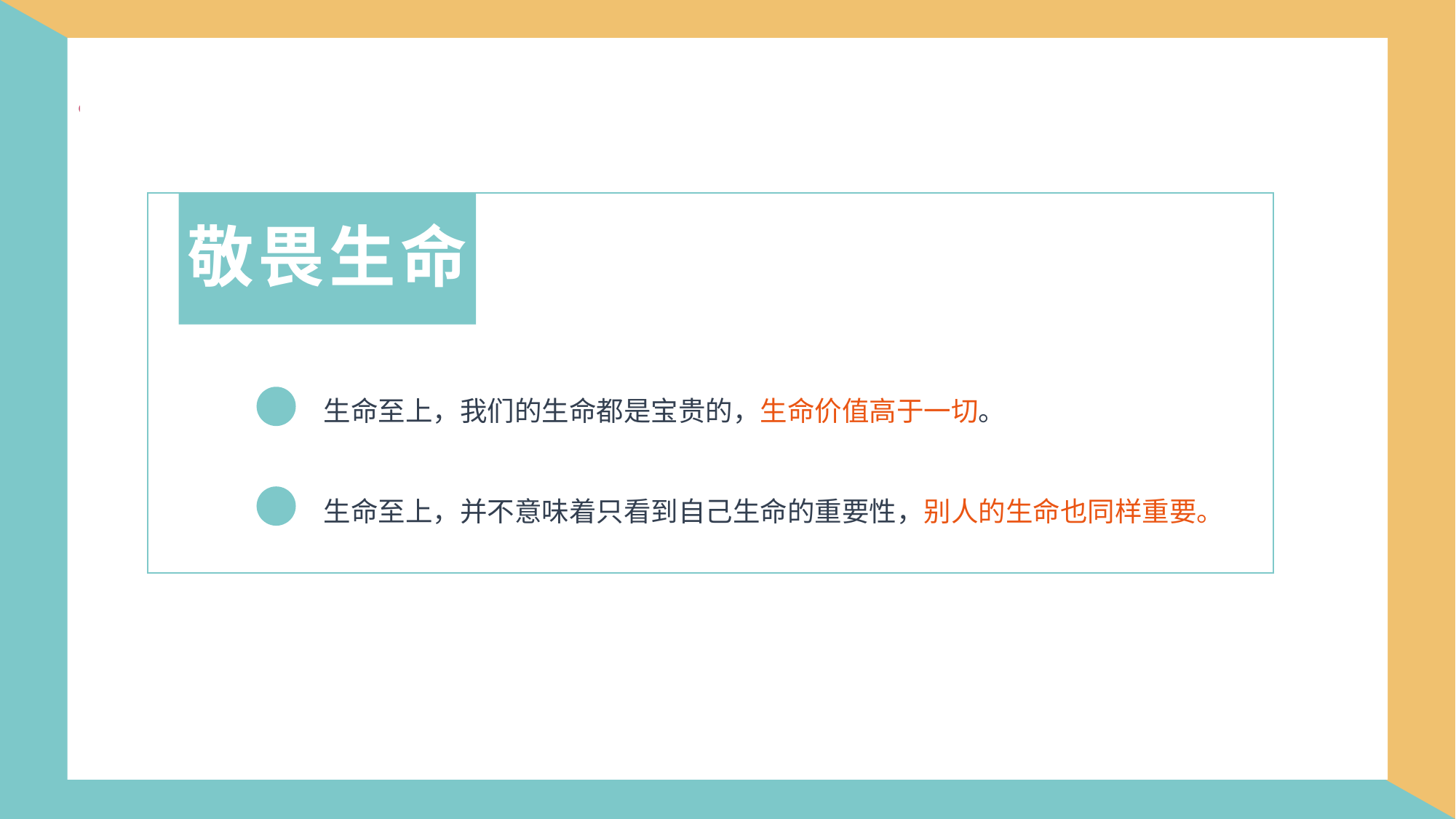

敬畏生命
生命至上，我们的生命都是宝贵的，生命价值高于一切。

生命至上，并不意味着只看到自己生命的重要性，别人的生命也同样重要。